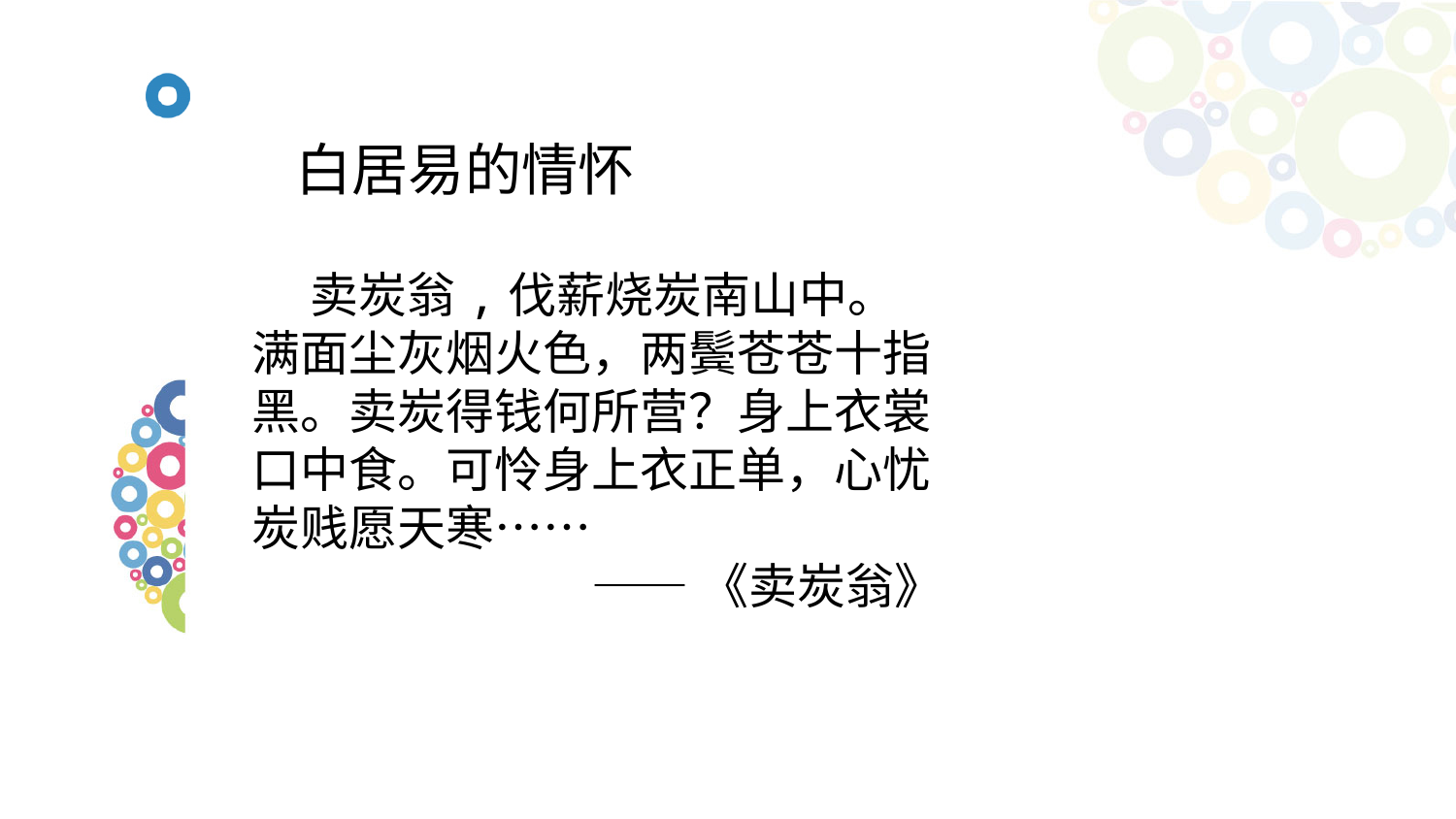

# 白居易的情怀
　  卖炭翁,伐薪烧炭南山中。 满面尘灰烟火色，两鬓苍苍十指黑。卖炭得钱何所营？身上衣裳口中食。可怜身上衣正单，心忧炭贱愿天寒……
——《卖炭翁》